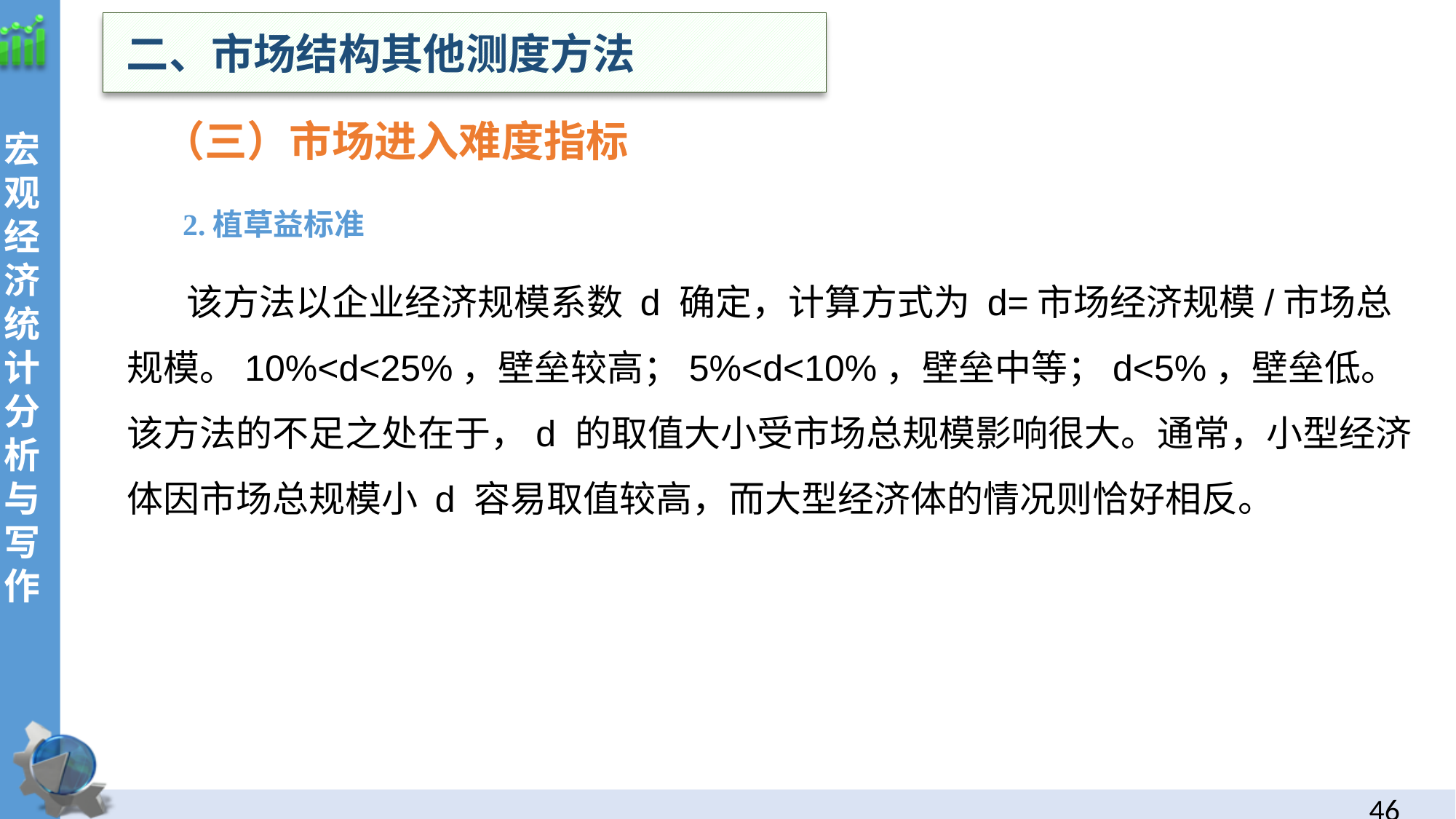

二、市场结构其他测度方法

（三）市场进入难度指标
            2.植草益标准
             该方法以企业经济规模系数 d 确定，计算方式为 d=市场经济规模/市场总规模。10%<d<25%，壁垒较高；5%<d<10%，壁垒中等；d<5%，壁垒低。该方法的不足之处在于，d 的取值大小受市场总规模影响很大。通常，小型经济体因市场总规模小 d 容易取值较高，而大型经济体的情况则恰好相反。

46